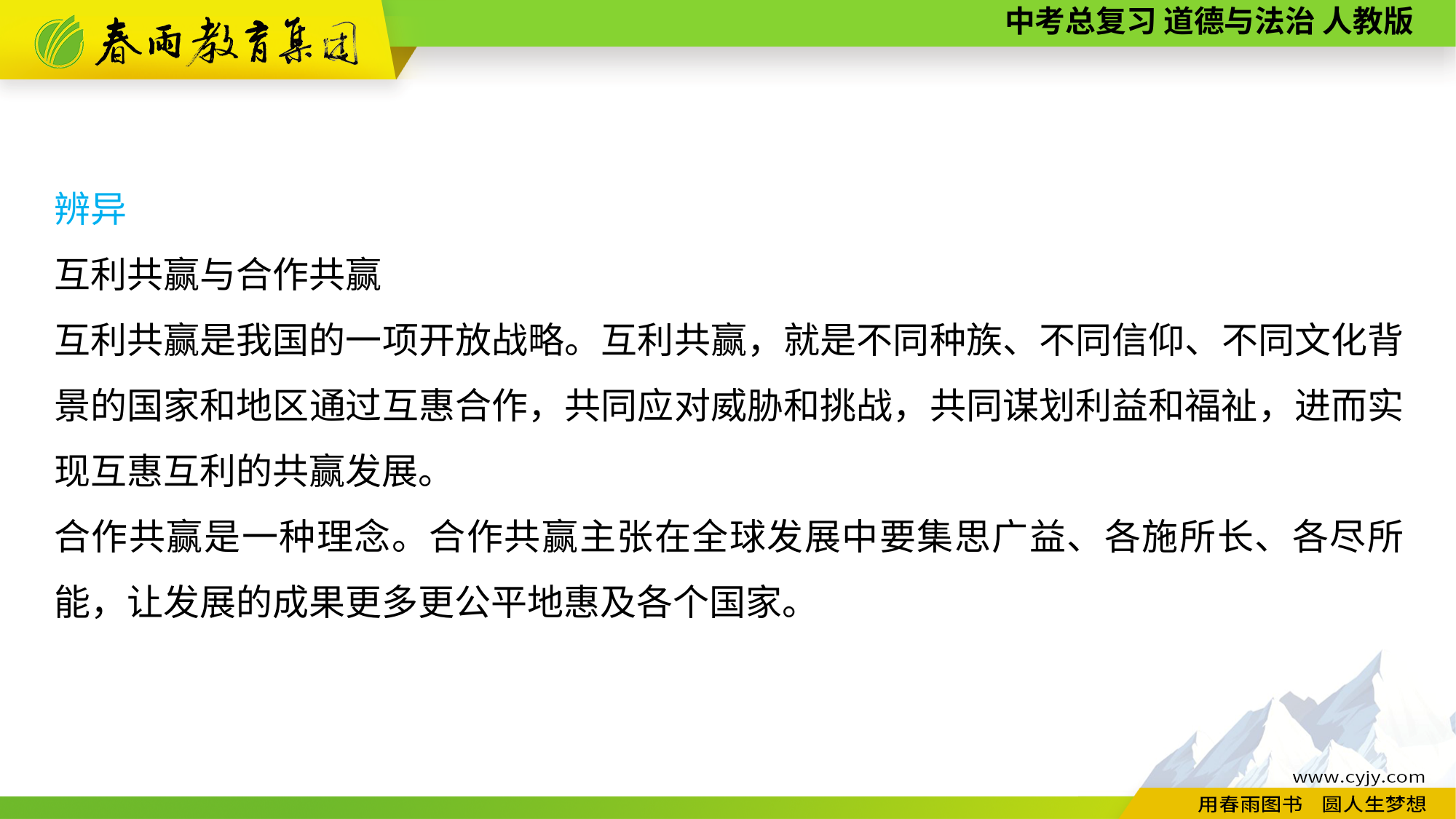

辨异
互利共赢与合作共赢
互利共赢是我国的一项开放战略。互利共赢，就是不同种族、不同信仰、不同文化背景的国家和地区通过互惠合作，共同应对威胁和挑战，共同谋划利益和福祉，进而实现互惠互利的共赢发展。
合作共赢是一种理念。合作共赢主张在全球发展中要集思广益、各施所长、各尽所能，让发展的成果更多更公平地惠及各个国家。